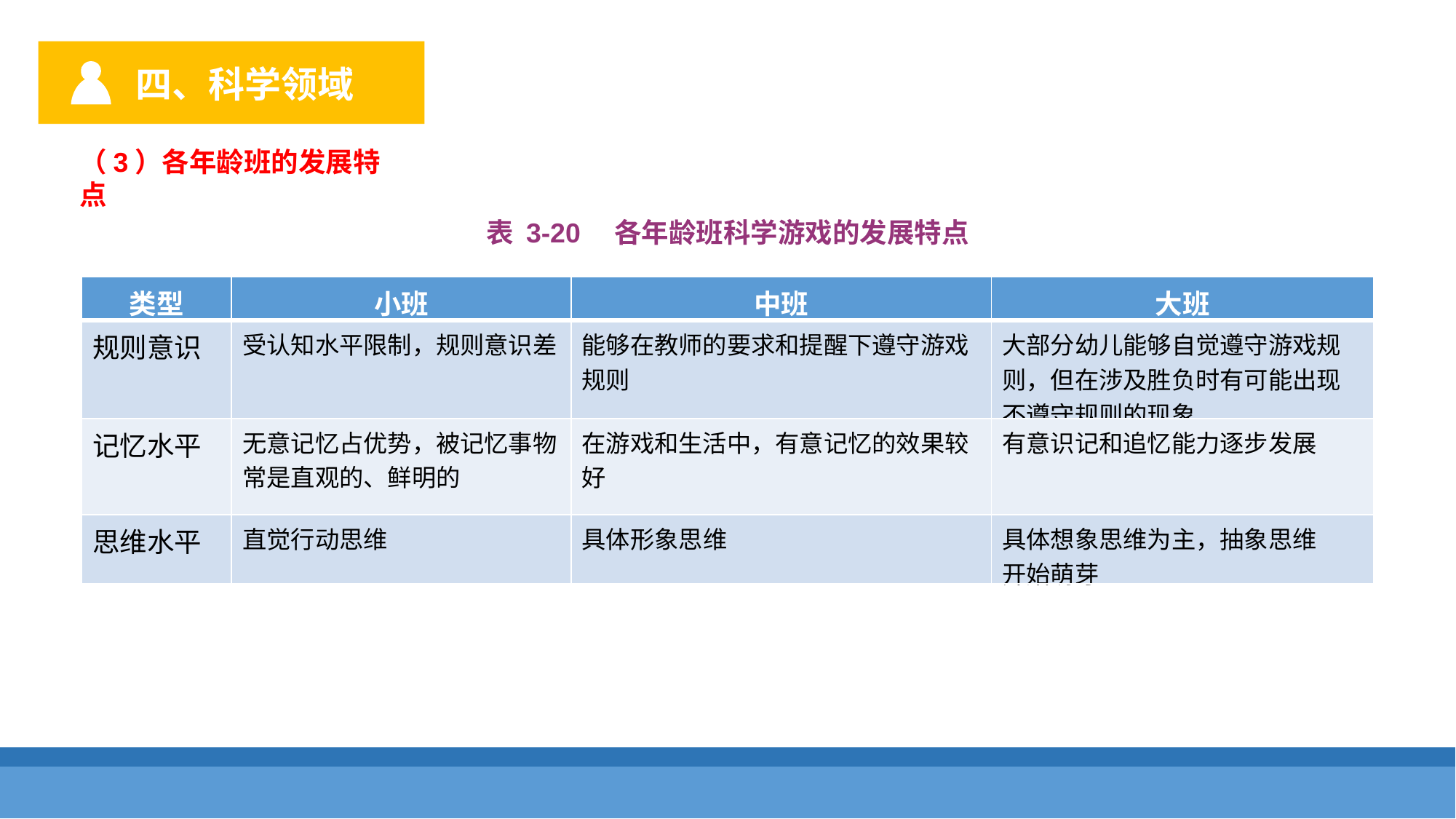

四、科学领域

（3）各年龄班的发展特点
表 3-20　各年龄班科学游戏的发展特点
| 类型 | 小班 | 中班 | 大班 |
| --- | --- | --- | --- |
| 规则意识 | 受认知水平限制，规则意识差 | 能够在教师的要求和提醒下遵守游戏规则 | 大部分幼儿能够自觉遵守游戏规则，但在涉及胜负时有可能出现不遵守规则的现象 |
| 记忆水平 | 无意记忆占优势，被记忆事物常是直观的、鲜明的 | 在游戏和生活中，有意记忆的效果较好 | 有意识记和追忆能力逐步发展 |
| 思维水平 | 直觉行动思维 | 具体形象思维 | 具体想象思维为主，抽象思维 开始萌芽 |